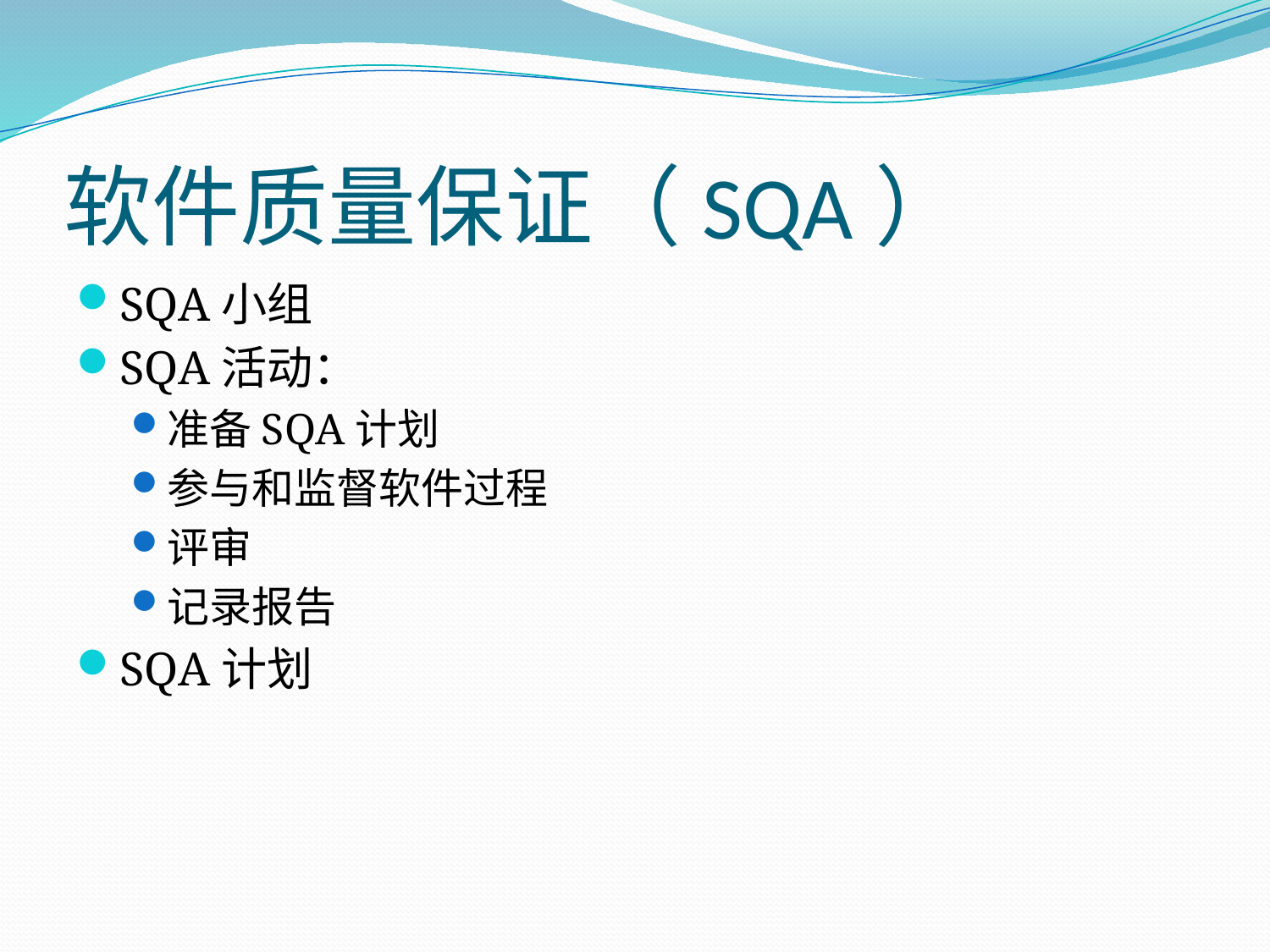

# 软件质量保证（SQA）
SQA小组
SQA活动：
准备SQA计划
参与和监督软件过程
评审
记录报告
SQA计划